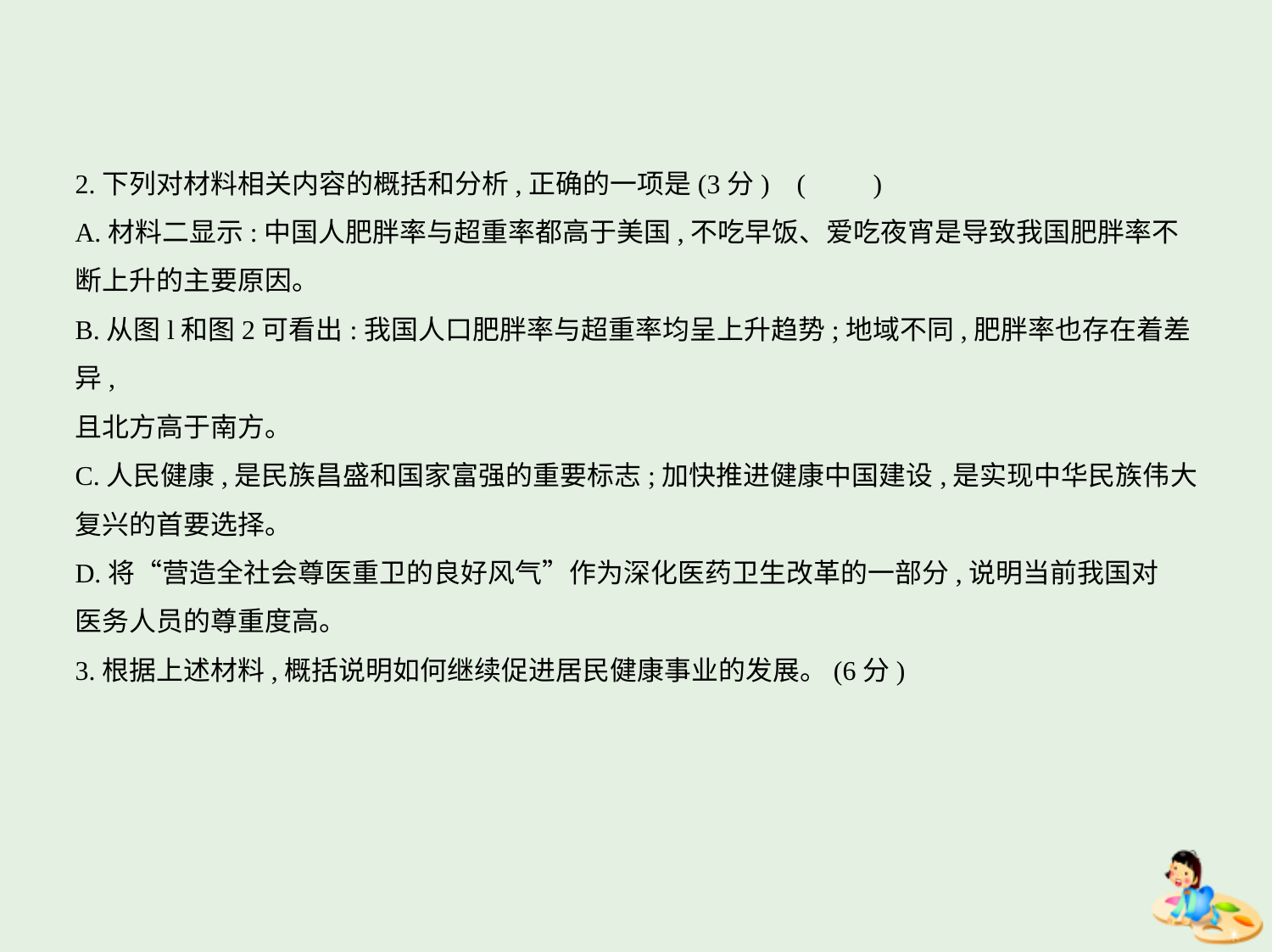

2.下列对材料相关内容的概括和分析,正确的一项是(3分) (　　)
A.材料二显示:中国人肥胖率与超重率都高于美国,不吃早饭、爱吃夜宵是导致我国肥胖率不
断上升的主要原因。
B.从图l和图2可看出:我国人口肥胖率与超重率均呈上升趋势;地域不同,肥胖率也存在着差异,
且北方高于南方。
C.人民健康,是民族昌盛和国家富强的重要标志;加快推进健康中国建设,是实现中华民族伟大
复兴的首要选择。
D.将“营造全社会尊医重卫的良好风气”作为深化医药卫生改革的一部分,说明当前我国对
医务人员的尊重度高。
3.根据上述材料,概括说明如何继续促进居民健康事业的发展。(6分)